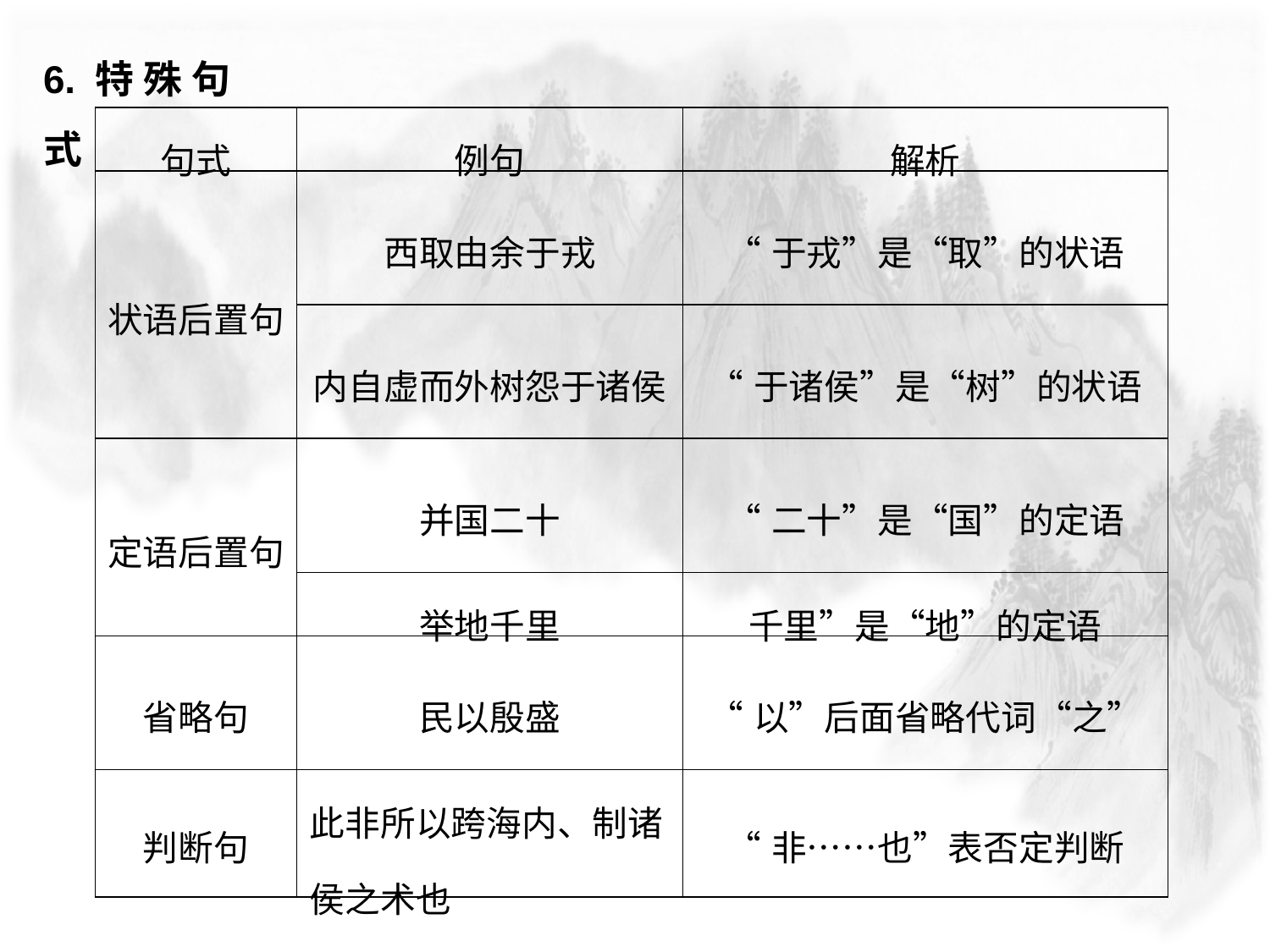

6.特殊句式
| 句式 | 例句 | 解析 |
| --- | --- | --- |
| 状语后置句 | 西取由余于戎 | “于戎”是“取”的状语 |
|  | 内自虚而外树怨于诸侯 | “于诸侯”是“树”的状语 |
| 定语后置句 | 并国二十 | “二十”是“国”的定语 |
|  | 举地千里 | 千里”是“地”的定语 |
| 省略句 | 民以殷盛 | “以”后面省略代词“之” |
| 判断句 | 此非所以跨海内、制诸侯之术也 | “非……也”表否定判断 |